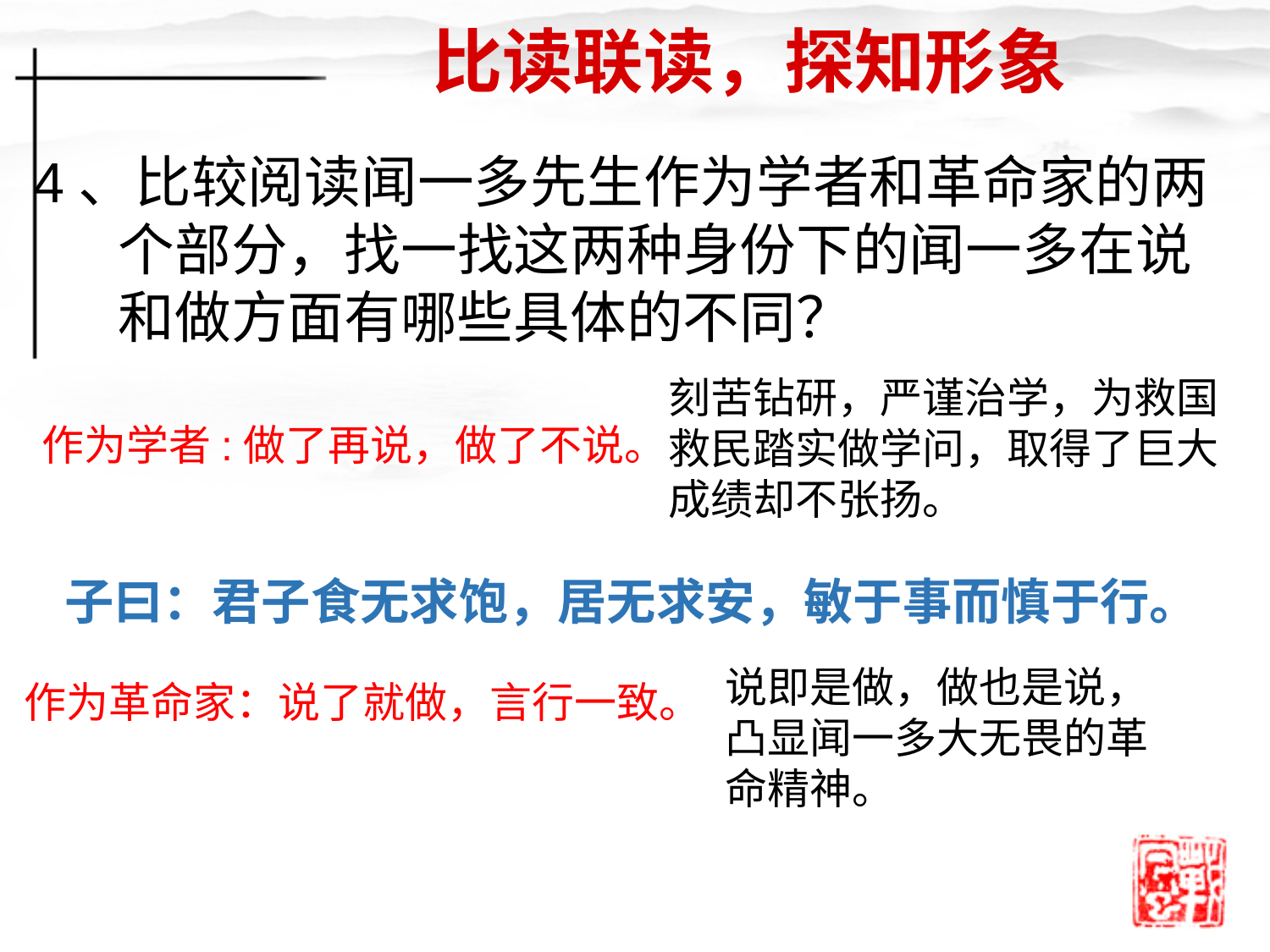

比读联读，探知形象
4、比较阅读闻一多先生作为学者和革命家的两个部分，找一找这两种身份下的闻一多在说和做方面有哪些具体的不同？
刻苦钻研，严谨治学，为救国救民踏实做学问，取得了巨大成绩却不张扬。
作为学者:做了再说，做了不说。
子曰：君子食无求饱，居无求安，敏于事而慎于行。
说即是做，做也是说，凸显闻一多大无畏的革命精神。
作为革命家：说了就做，言行一致。